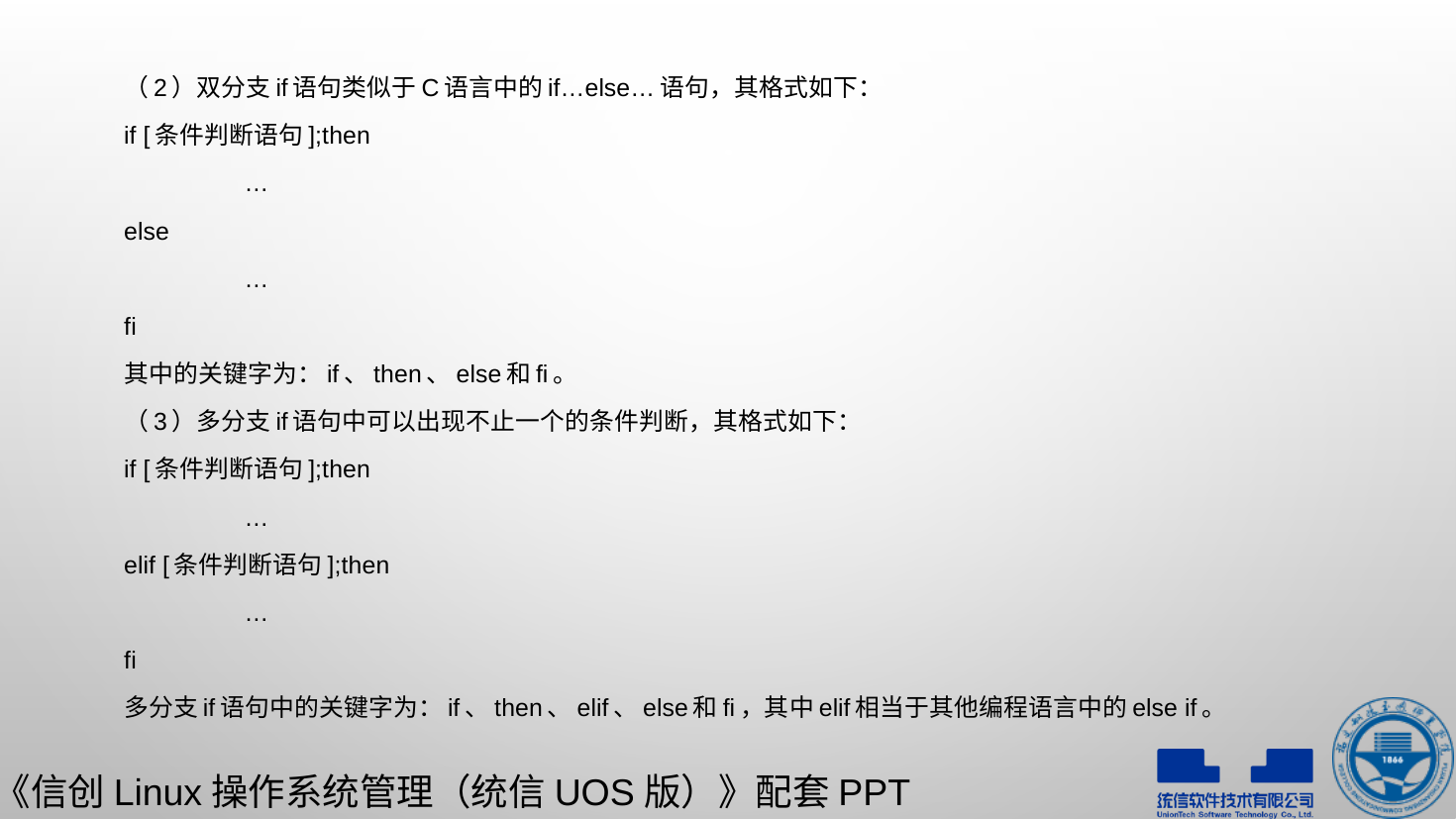

（2）双分支if语句类似于C语言中的if…else…语句，其格式如下：
if [条件判断语句];then
	…
else
	…
fi
其中的关键字为：if、then、else和fi。
（3）多分支if语句中可以出现不止一个的条件判断，其格式如下：
if [条件判断语句];then
	…
elif [条件判断语句];then
	…
fi
多分支if语句中的关键字为：if、then、elif、else和fi，其中elif相当于其他编程语言中的else if。